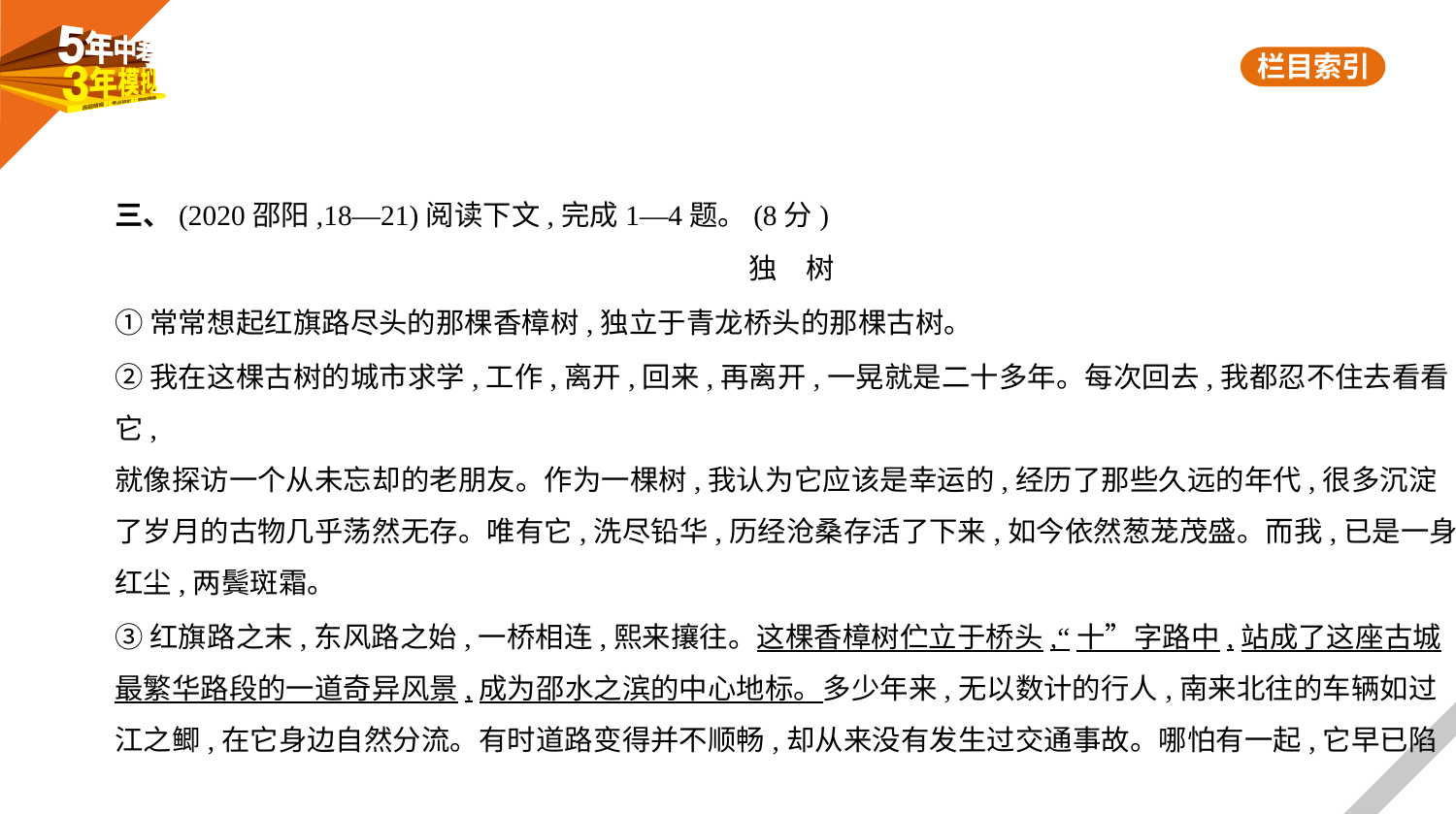

三、(2020邵阳,18—21)阅读下文,完成1—4题。(8分)
独　树
①常常想起红旗路尽头的那棵香樟树,独立于青龙桥头的那棵古树。
②我在这棵古树的城市求学,工作,离开,回来,再离开,一晃就是二十多年。每次回去,我都忍不住去看看它,
就像探访一个从未忘却的老朋友。作为一棵树,我认为它应该是幸运的,经历了那些久远的年代,很多沉淀
了岁月的古物几乎荡然无存。唯有它,洗尽铅华,历经沧桑存活了下来,如今依然葱茏茂盛。而我,已是一身
红尘,两鬓斑霜。
③红旗路之末,东风路之始,一桥相连,熙来攘往。这棵香樟树伫立于桥头,“十”字路中,站成了这座古城
最繁华路段的一道奇异风景,成为邵水之滨的中心地标。多少年来,无以数计的行人,南来北往的车辆如过
江之鲫,在它身边自然分流。有时道路变得并不顺畅,却从来没有发生过交通事故。哪怕有一起,它早已陷